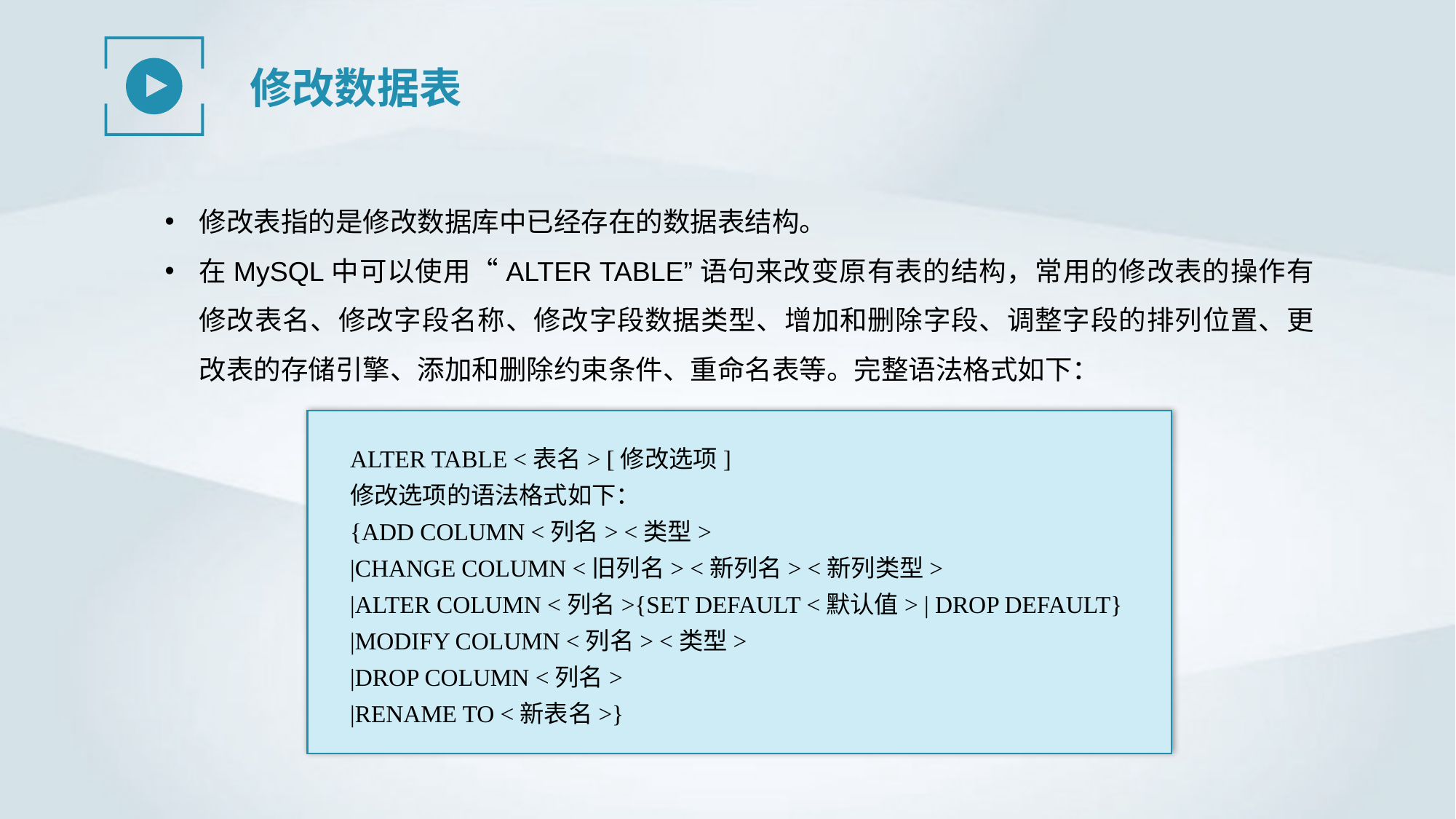

修改数据表
修改表指的是修改数据库中已经存在的数据表结构。
在MySQL中可以使用“ALTER TABLE”语句来改变原有表的结构，常用的修改表的操作有修改表名、修改字段名称、修改字段数据类型、增加和删除字段、调整字段的排列位置、更改表的存储引擎、添加和删除约束条件、重命名表等。完整语法格式如下：
ALTER TABLE <表名> [修改选项]
修改选项的语法格式如下：
{ADD COLUMN <列名> <类型>
|CHANGE COLUMN <旧列名> <新列名> <新列类型>
|ALTER COLUMN <列名>{SET DEFAULT <默认值> | DROP DEFAULT}
|MODIFY COLUMN <列名> <类型>
|DROP COLUMN <列名>
|RENAME TO <新表名>}